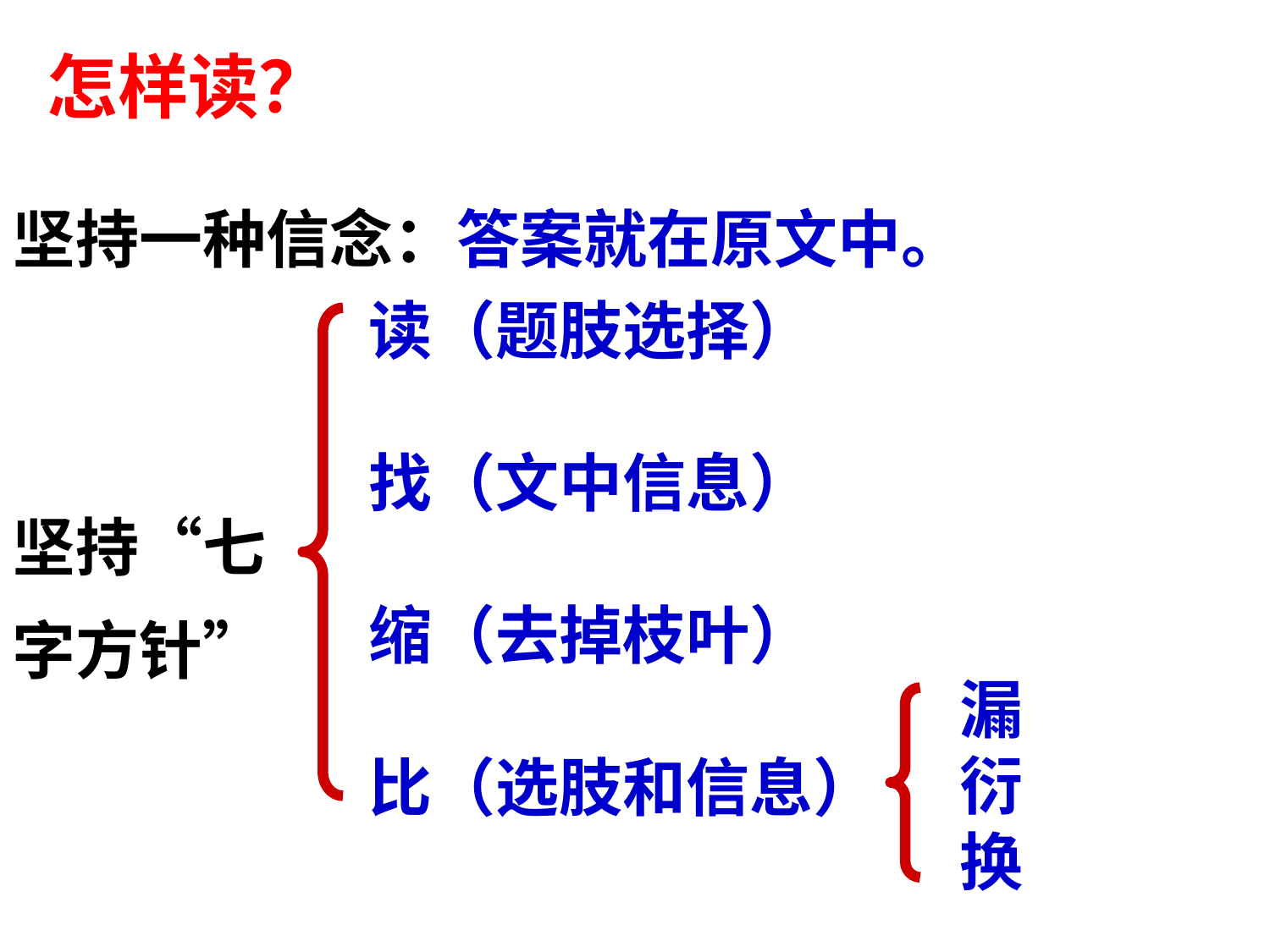

怎样读？
坚持一种信念：答案就在原文中。

坚持“七
字方针”

读（题肢选择）

找（文中信息）

缩（去掉枝叶）

比（选肢和信息）

漏
衍
换